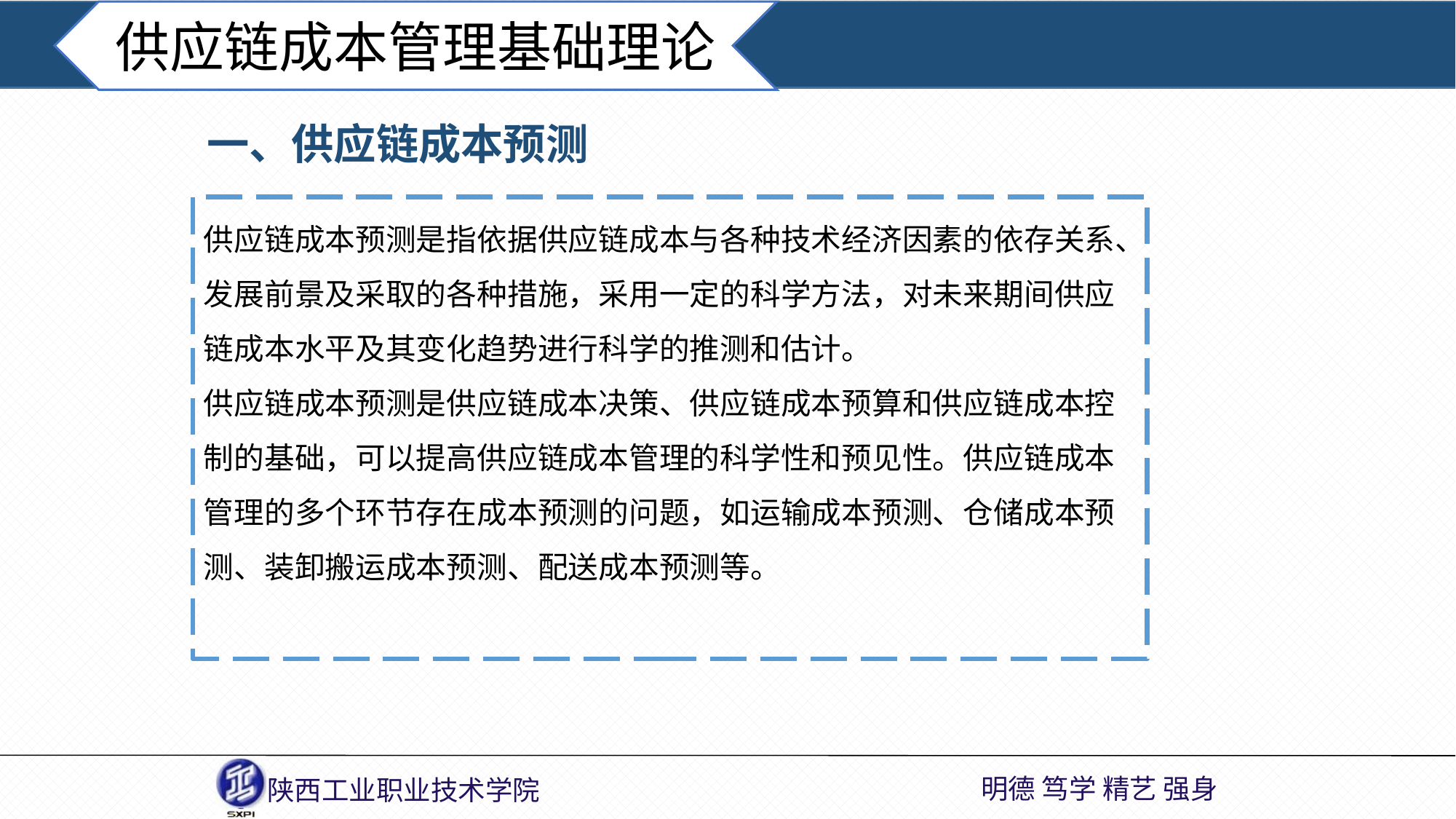

供应链成本管理基础理论
一、供应链成本预测
供应链成本预测是指依据供应链成本与各种技术经济因素的依存关系、发展前景及采取的各种措施，采用一定的科学方法，对未来期间供应链成本水平及其变化趋势进行科学的推测和估计。
供应链成本预测是供应链成本决策、供应链成本预算和供应链成本控制的基础，可以提高供应链成本管理的科学性和预见性。供应链成本管理的多个环节存在成本预测的问题，如运输成本预测、仓储成本预测、装卸搬运成本预测、配送成本预测等。